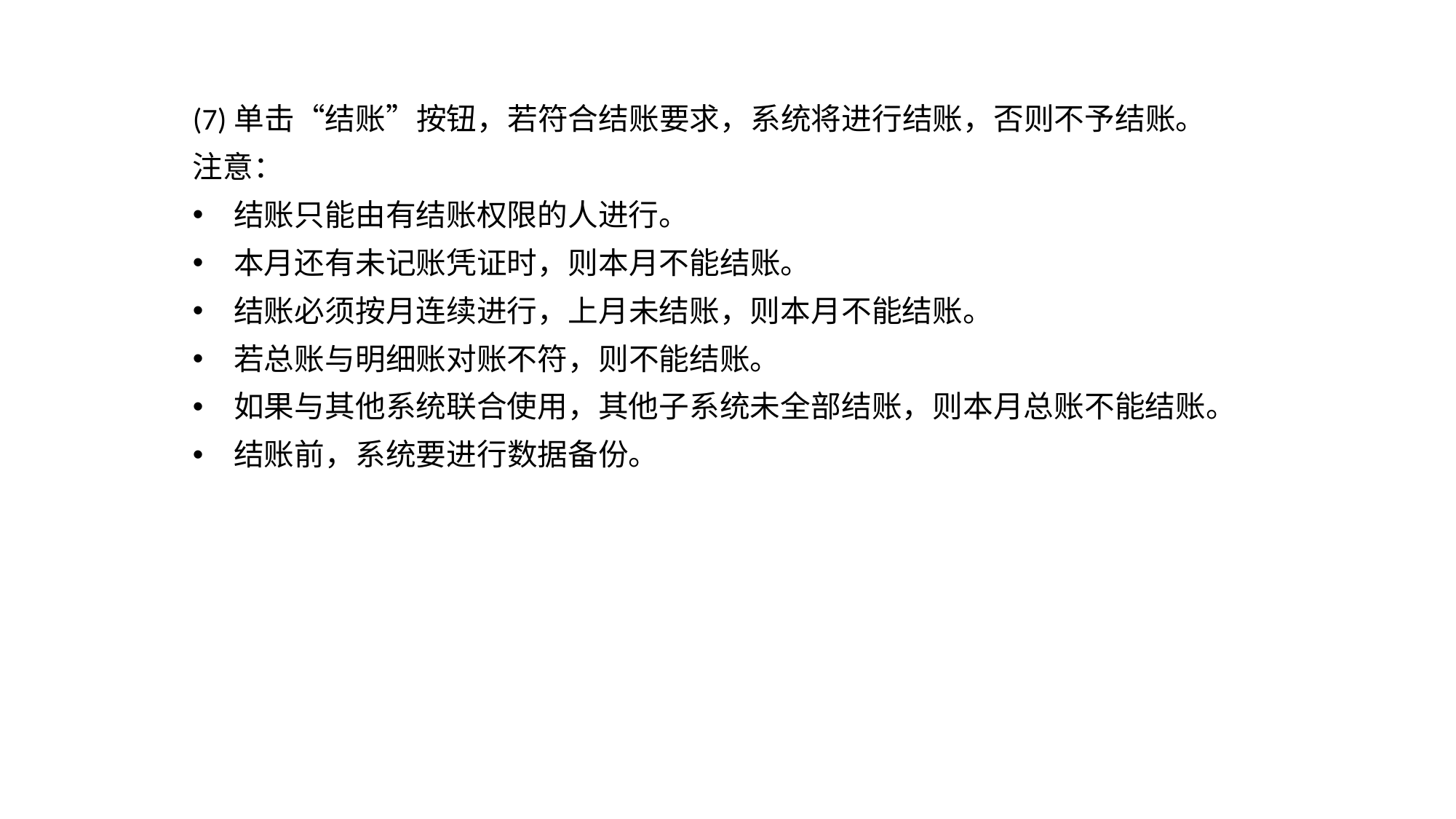

(7)单击“结账”按钮，若符合结账要求，系统将进行结账，否则不予结账。
注意：
结账只能由有结账权限的人进行。
本月还有未记账凭证时，则本月不能结账。
结账必须按月连续进行，上月未结账，则本月不能结账。
若总账与明细账对账不符，则不能结账。
如果与其他系统联合使用，其他子系统未全部结账，则本月总账不能结账。
结账前，系统要进行数据备份。